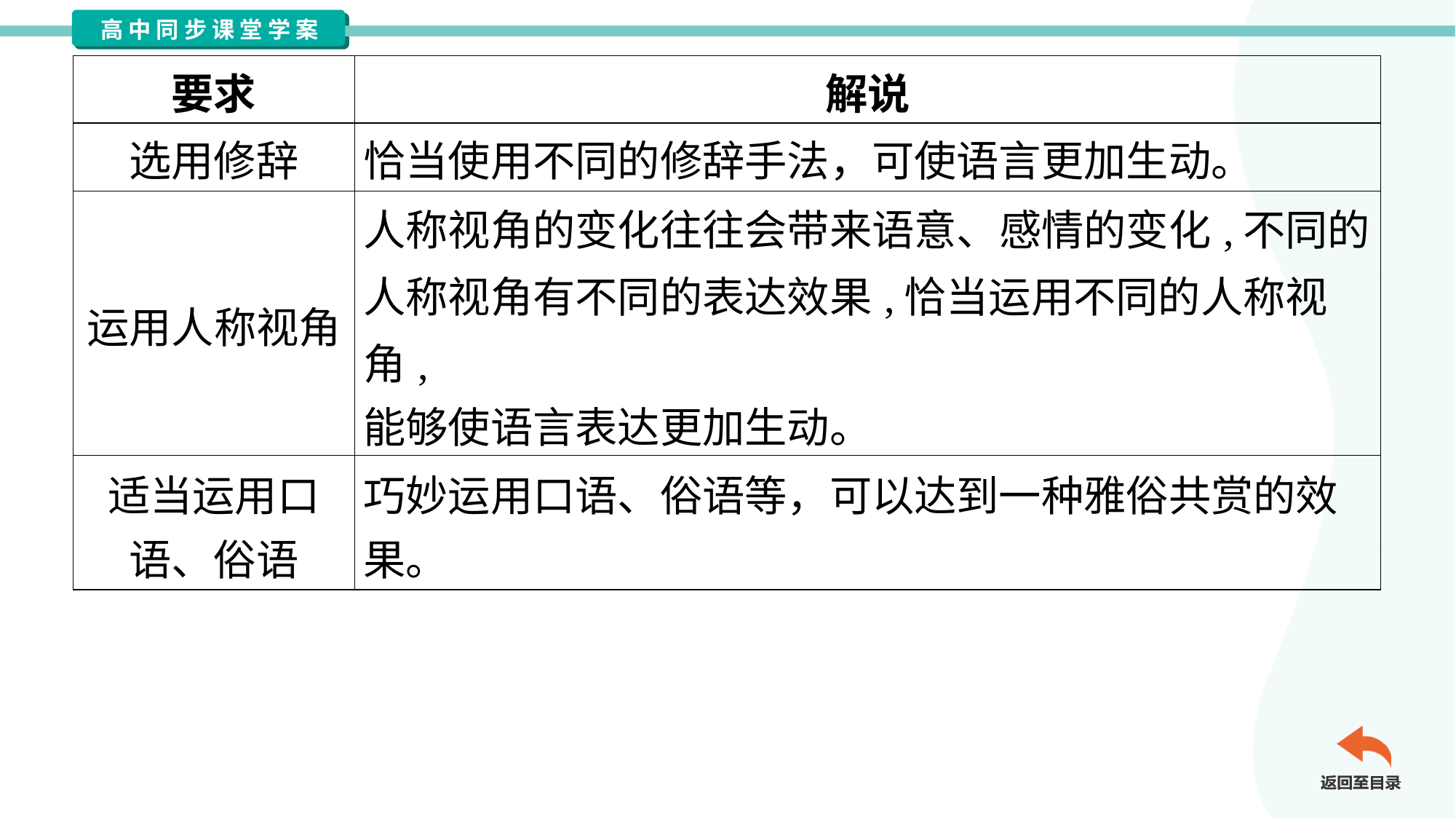

| 要求 | 解说 |
| --- | --- |
| 选用修辞 | 恰当使用不同的修辞手法，可使语言更加生动。 |
| 运用人称视角 | 人称视角的变化往往会带来语意、感情的变化,不同的 人称视角有不同的表达效果,恰当运用不同的人称视角, 能够使语言表达更加生动。 |
| 适当运用口 语、俗语 | 巧妙运用口语、俗语等，可以达到一种雅俗共赏的效 果。 |